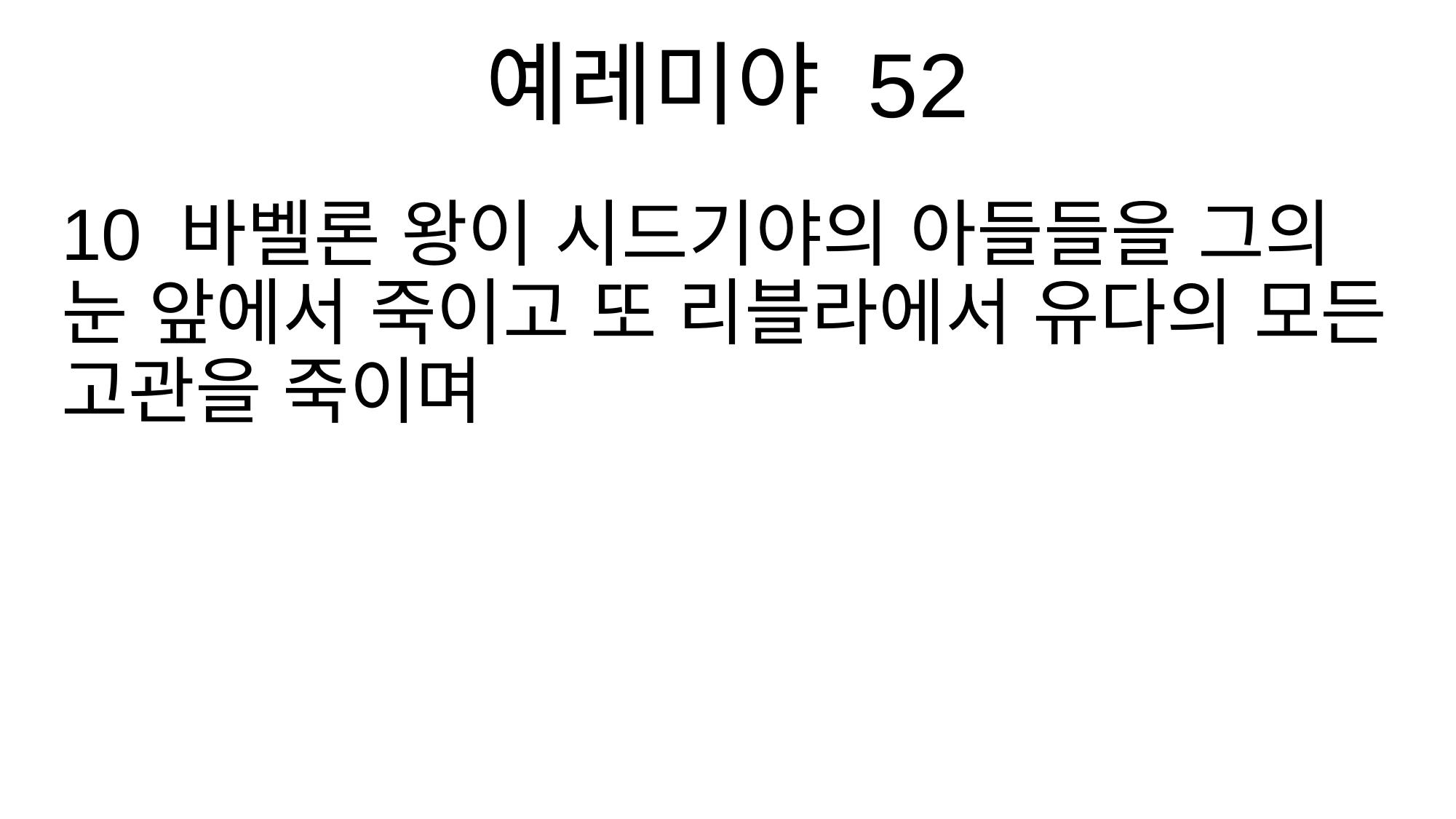

예레미야 52
10 바벨론 왕이 시드기야의 아들들을 그의 눈 앞에서 죽이고 또 리블라에서 유다의 모든 고관을 죽이며